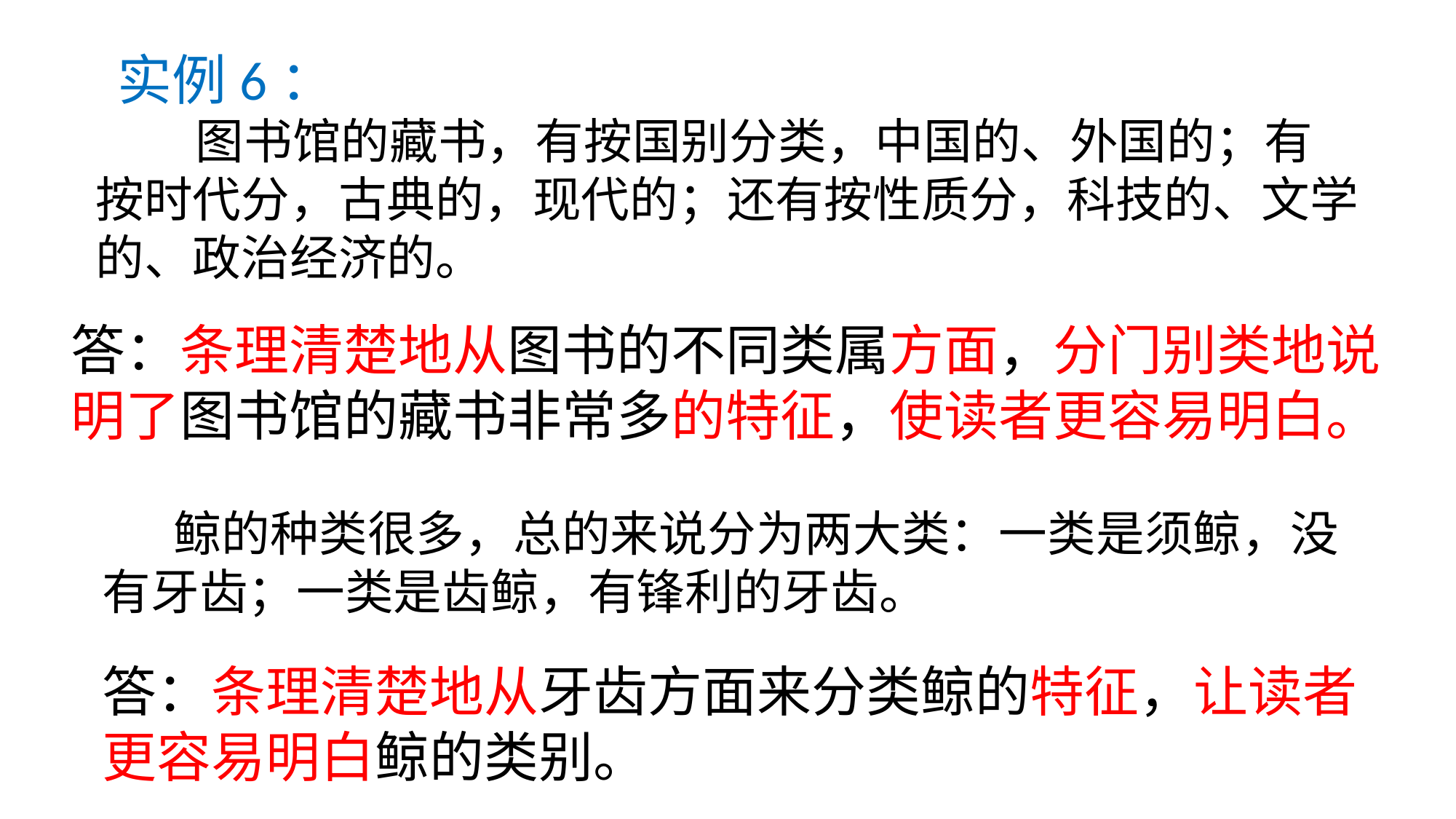

实例6：
        图书馆的藏书，有按国别分类，中国的、外国的；有按时代分，古典的，现代的；还有按性质分，科技的、文学的、政治经济的。

答：条理清楚地从图书的不同类属方面，分门别类地说明了图书馆的藏书非常多的特征，使读者更容易明白。
       鲸的种类很多，总的来说分为两大类：一类是须鲸，没有牙齿；一类是齿鲸，有锋利的牙齿。
答：条理清楚地从牙齿方面来分类鲸的特征，让读者更容易明白鲸的类别。